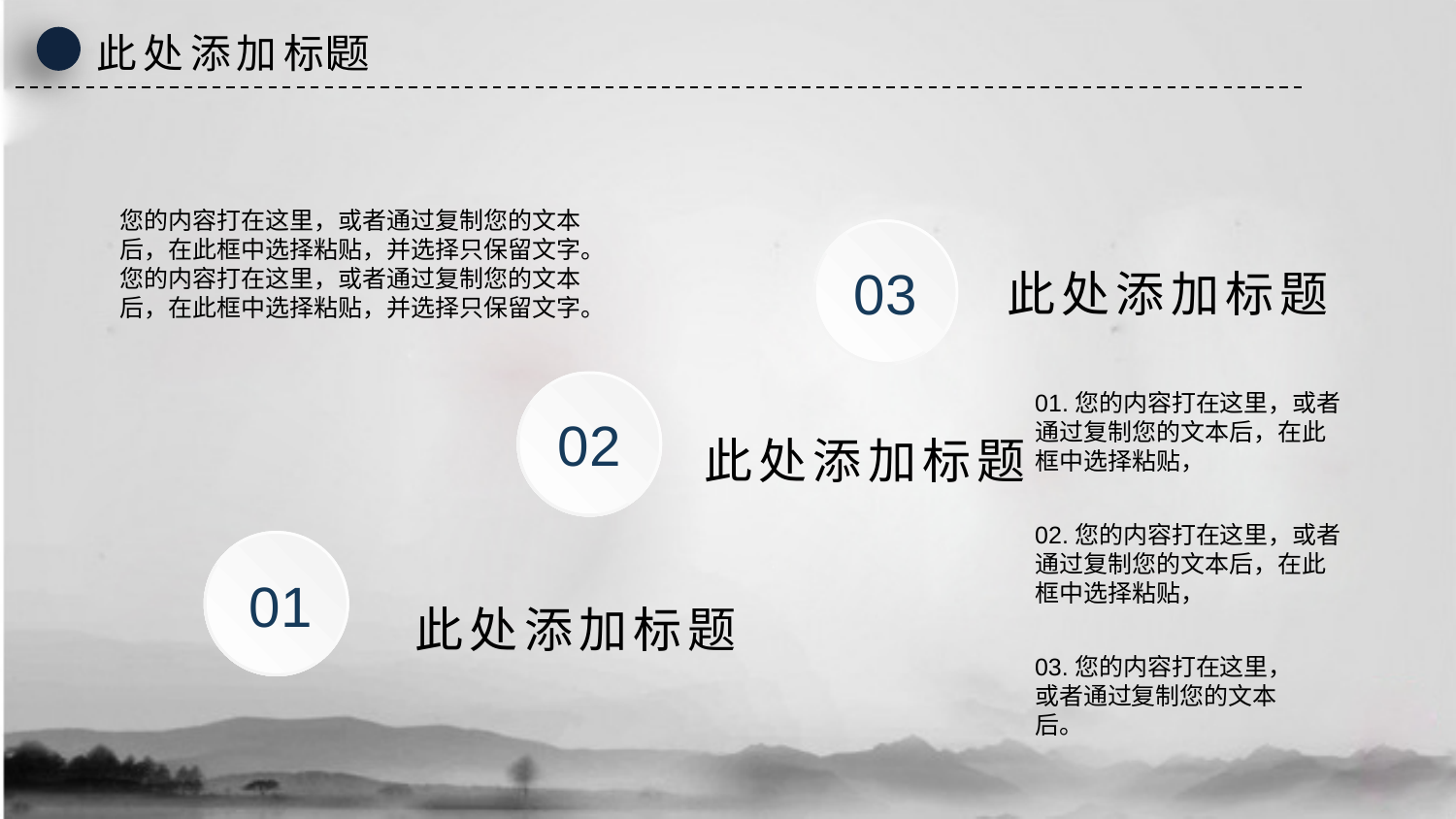

此处添加标题

您的内容打在这里，或者通过复制您的文本后，在此框中选择粘贴，并选择只保留文字。您的内容打在这里，或者通过复制您的文本后，在此框中选择粘贴，并选择只保留文字。

03
此处添加标题

02
01.您的内容打在这里，或者通过复制您的文本后，在此框中选择粘贴，
此处添加标题
02.您的内容打在这里，或者通过复制您的文本后，在此框中选择粘贴，

01
此处添加标题
03.您的内容打在这里，或者通过复制您的文本后。